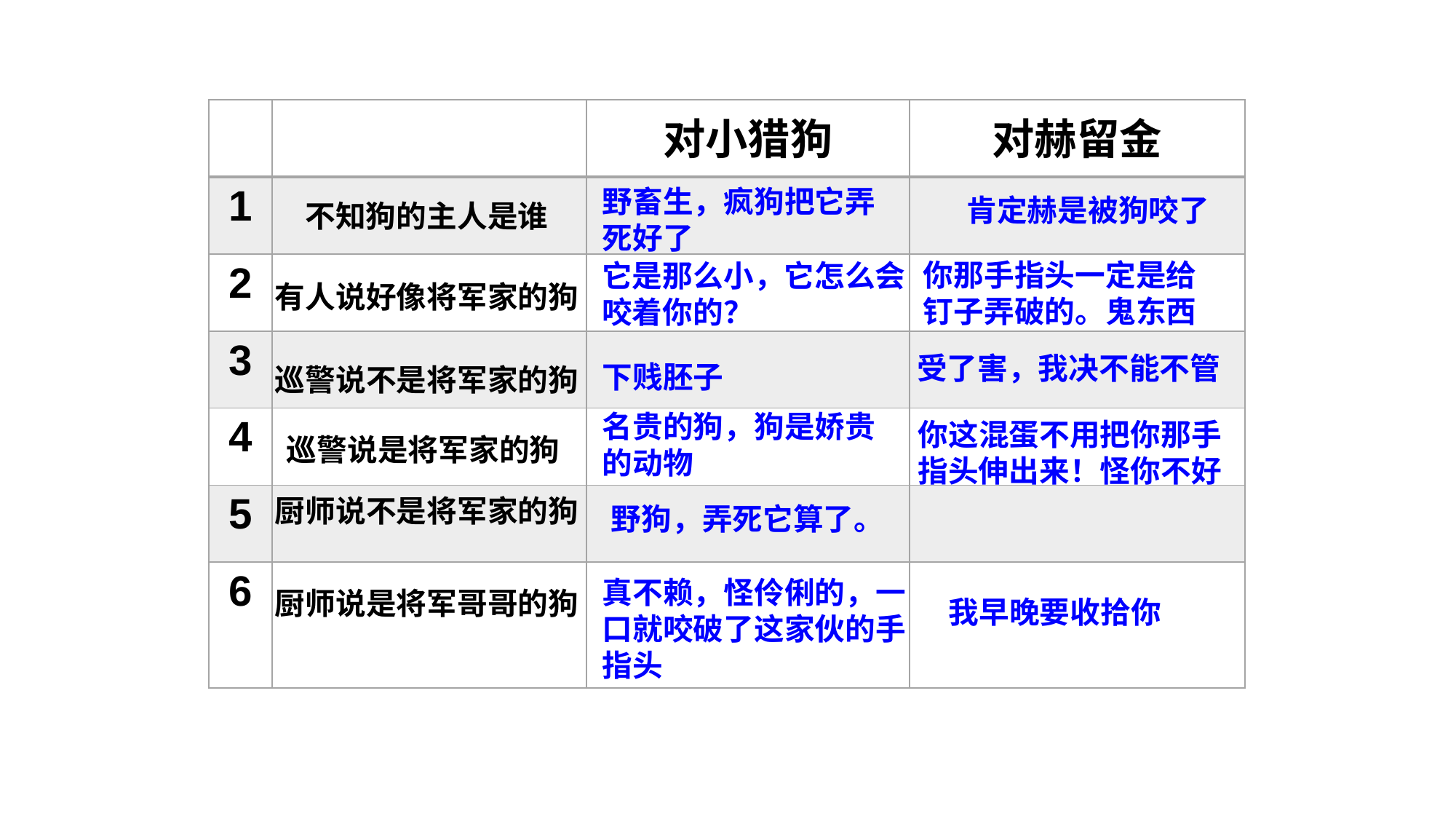

|  |  | 对小猎狗 | 对赫留金 |
| --- | --- | --- | --- |
| 1 |  |  |  |
| 2 |  |  |  |
| 3 |  |  |  |
| 4 |  |  |  |
| 5 |  |  |  |
| 6 |  |  |  |
不知狗的主人是谁
野畜生，疯狗把它弄死好了
肯定赫是被狗咬了
有人说好像将军家的狗
你那手指头一定是给钉子弄破的。鬼东西
它是那么小，它怎么会咬着你的？
巡警说不是将军家的狗
受了害，我决不能不管
下贱胚子
名贵的狗，狗是娇贵的动物
你这混蛋不用把你那手指头伸出来！怪你不好
巡警说是将军家的狗

厨师说不是将军家的狗
野狗，弄死它算了。
厨师说是将军哥哥的狗
真不赖，怪伶俐的，一口就咬破了这家伙的手指头
我早晚要收拾你